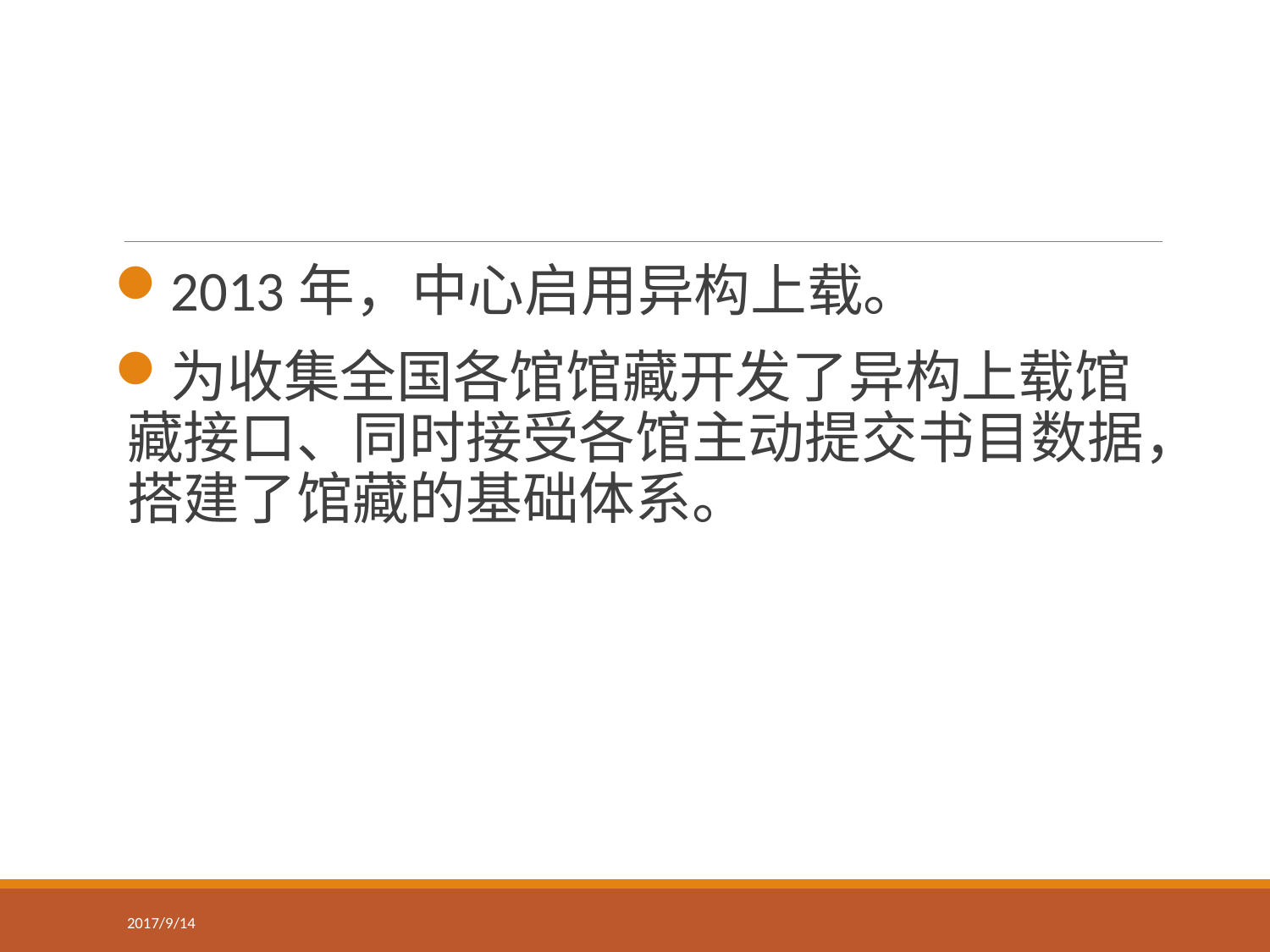

#
2013年，中心启用异构上载。
为收集全国各馆馆藏开发了异构上载馆藏接口、同时接受各馆主动提交书目数据，搭建了馆藏的基础体系。
2017/9/14